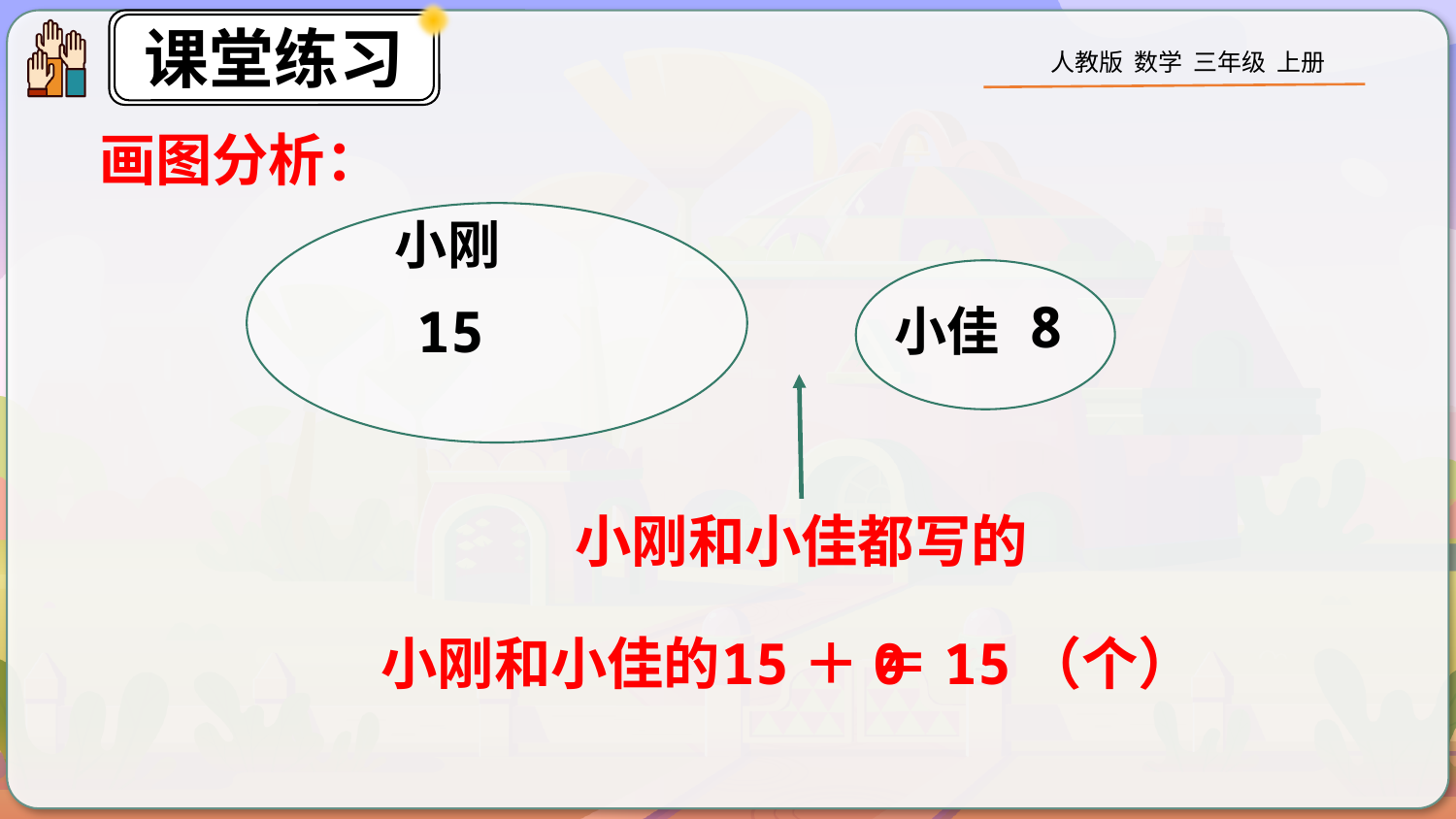

画图分析：

小刚
15

8
小佳
小刚和小佳都写的
小刚和小佳的
15＋0
＝15（个）